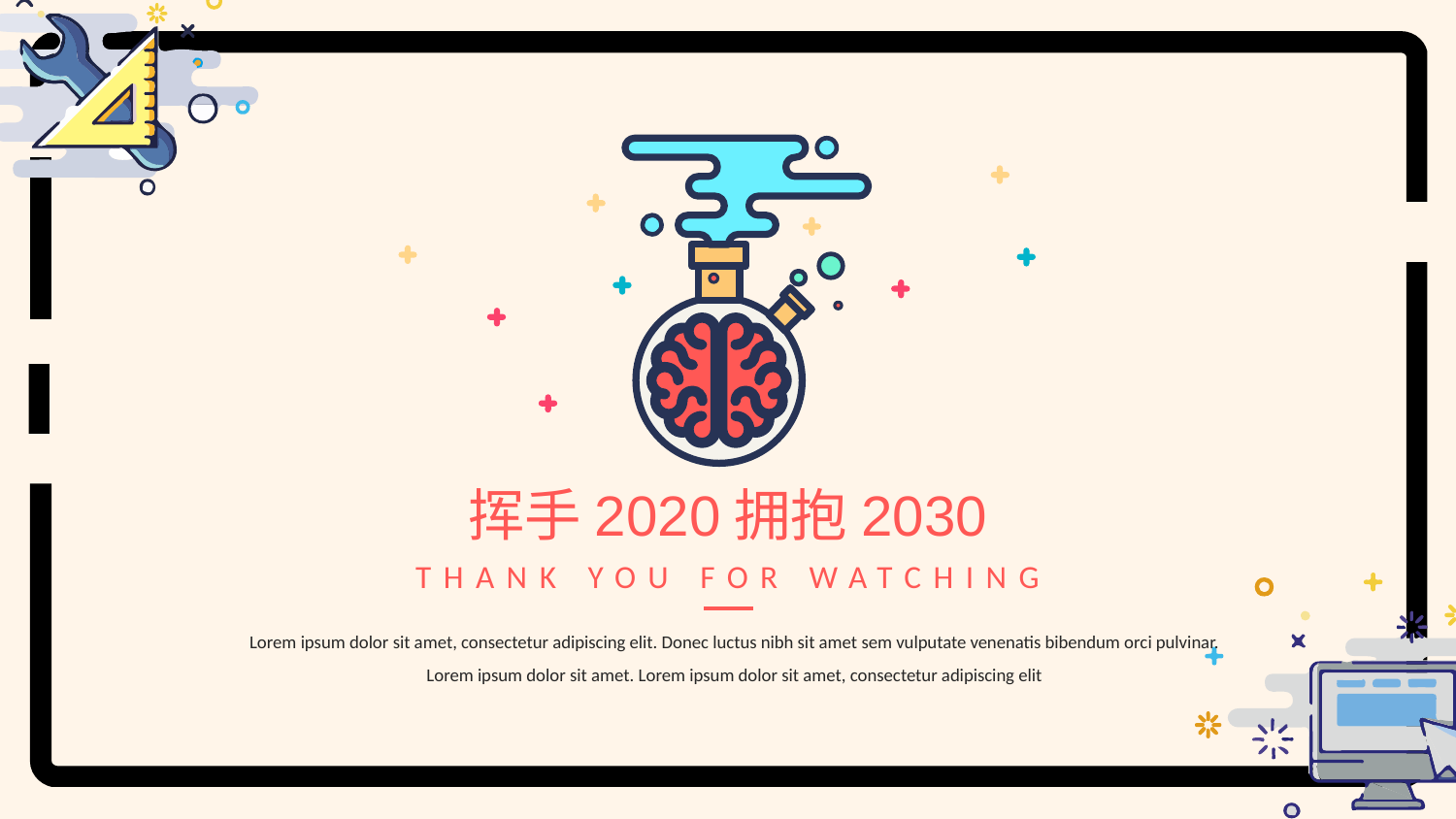

挥手2020拥抱2030
THANK YOU FOR WATCHING
Lorem ipsum dolor sit amet, consectetur adipiscing elit. Donec luctus nibh sit amet sem vulputate venenatis bibendum orci pulvinar. Lorem ipsum dolor sit amet. Lorem ipsum dolor sit amet, consectetur adipiscing elit